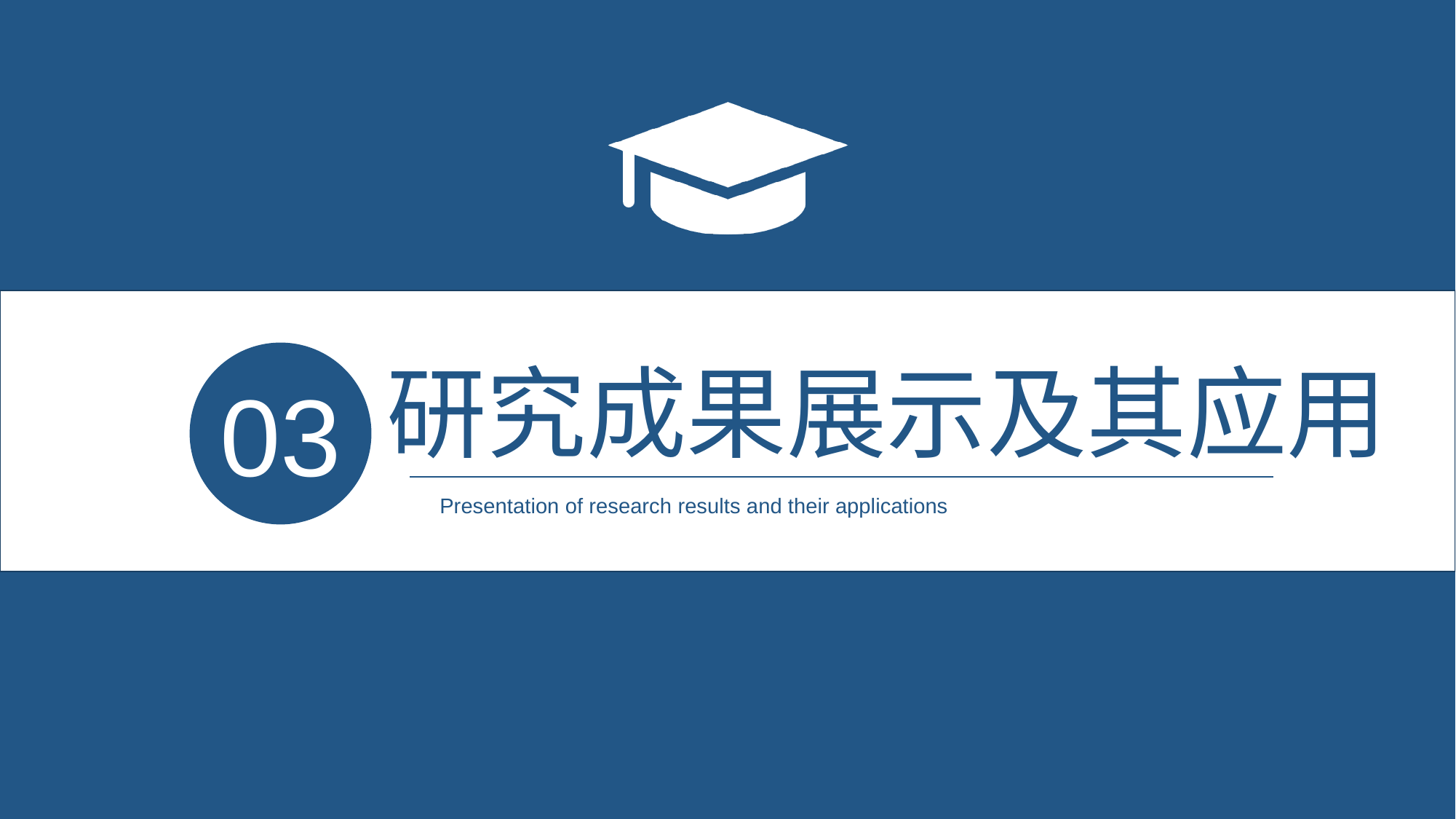

03
研究成果展示及其应用
Presentation of research results and their applications